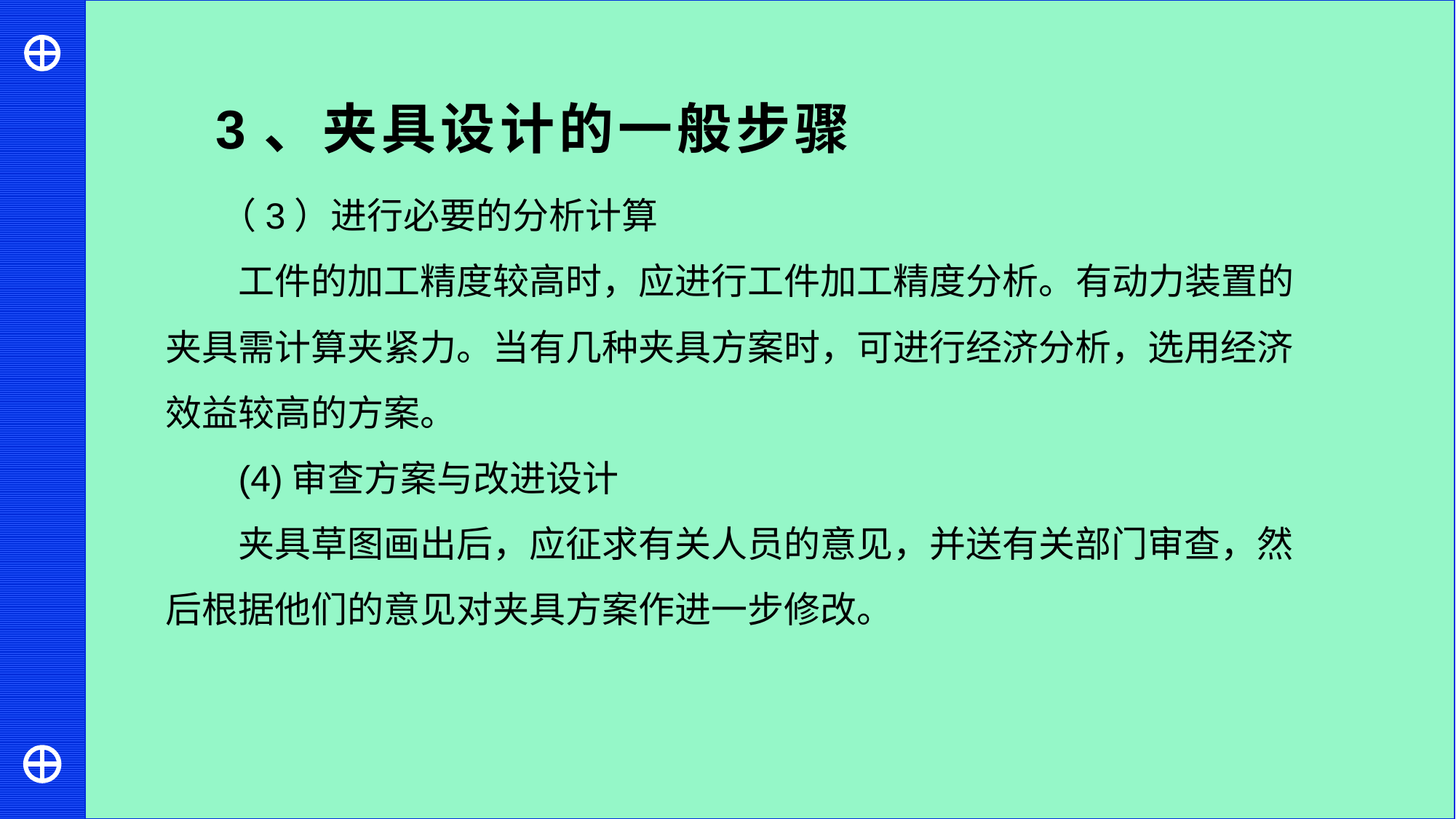

3、夹具设计的一般步骤
（3）进行必要的分析计算
工件的加工精度较高时，应进行工件加工精度分析。有动力装置的夹具需计算夹紧力。当有几种夹具方案时，可进行经济分析，选用经济效益较高的方案。
(4)审查方案与改进设计
夹具草图画出后，应征求有关人员的意见，并送有关部门审查，然后根据他们的意见对夹具方案作进一步修改。